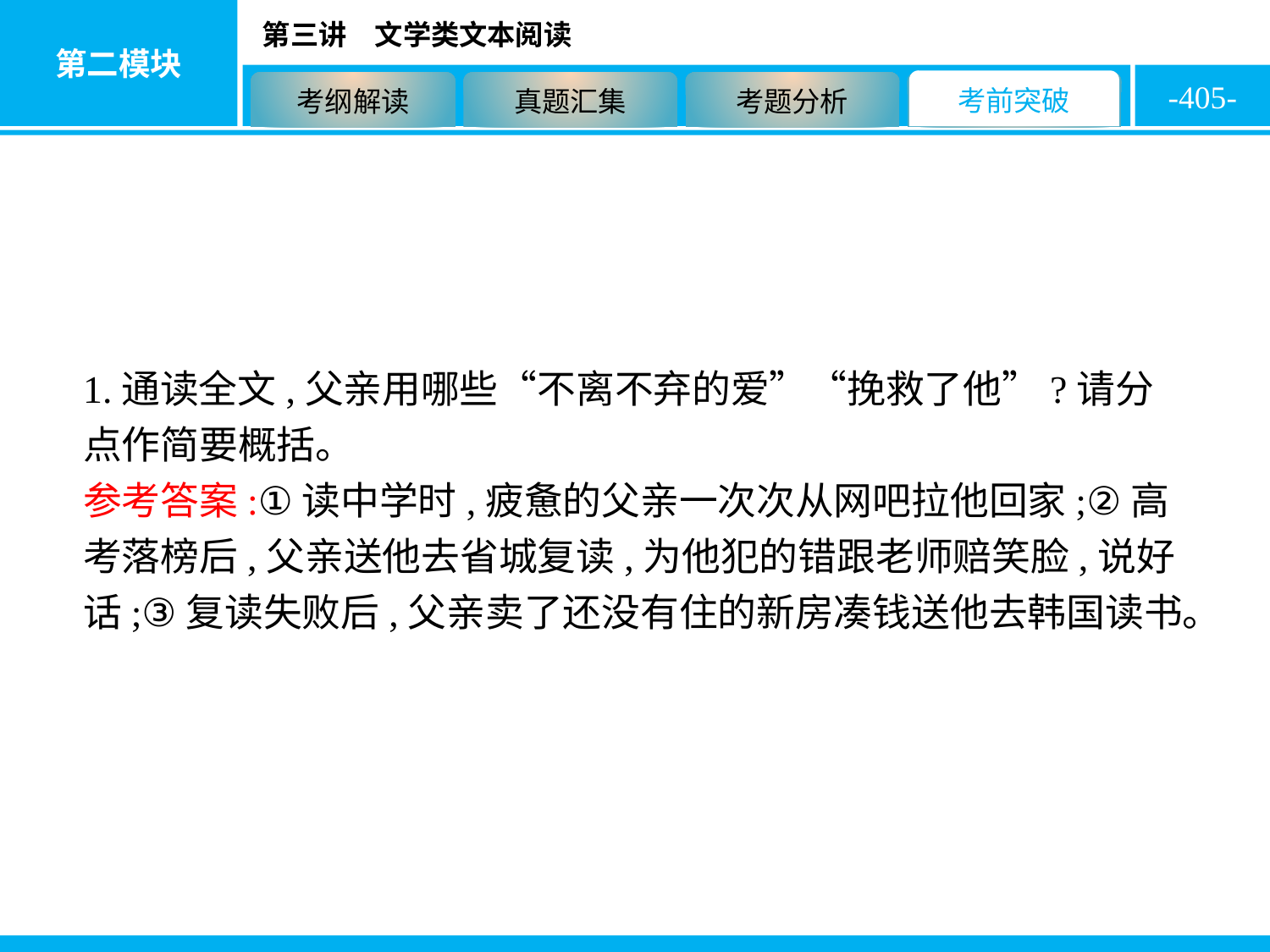

-405-
1.通读全文,父亲用哪些“不离不弃的爱”“挽救了他”?请分点作简要概括。
参考答案:①读中学时,疲惫的父亲一次次从网吧拉他回家;②高考落榜后,父亲送他去省城复读,为他犯的错跟老师赔笑脸,说好话;③复读失败后,父亲卖了还没有住的新房凑钱送他去韩国读书。